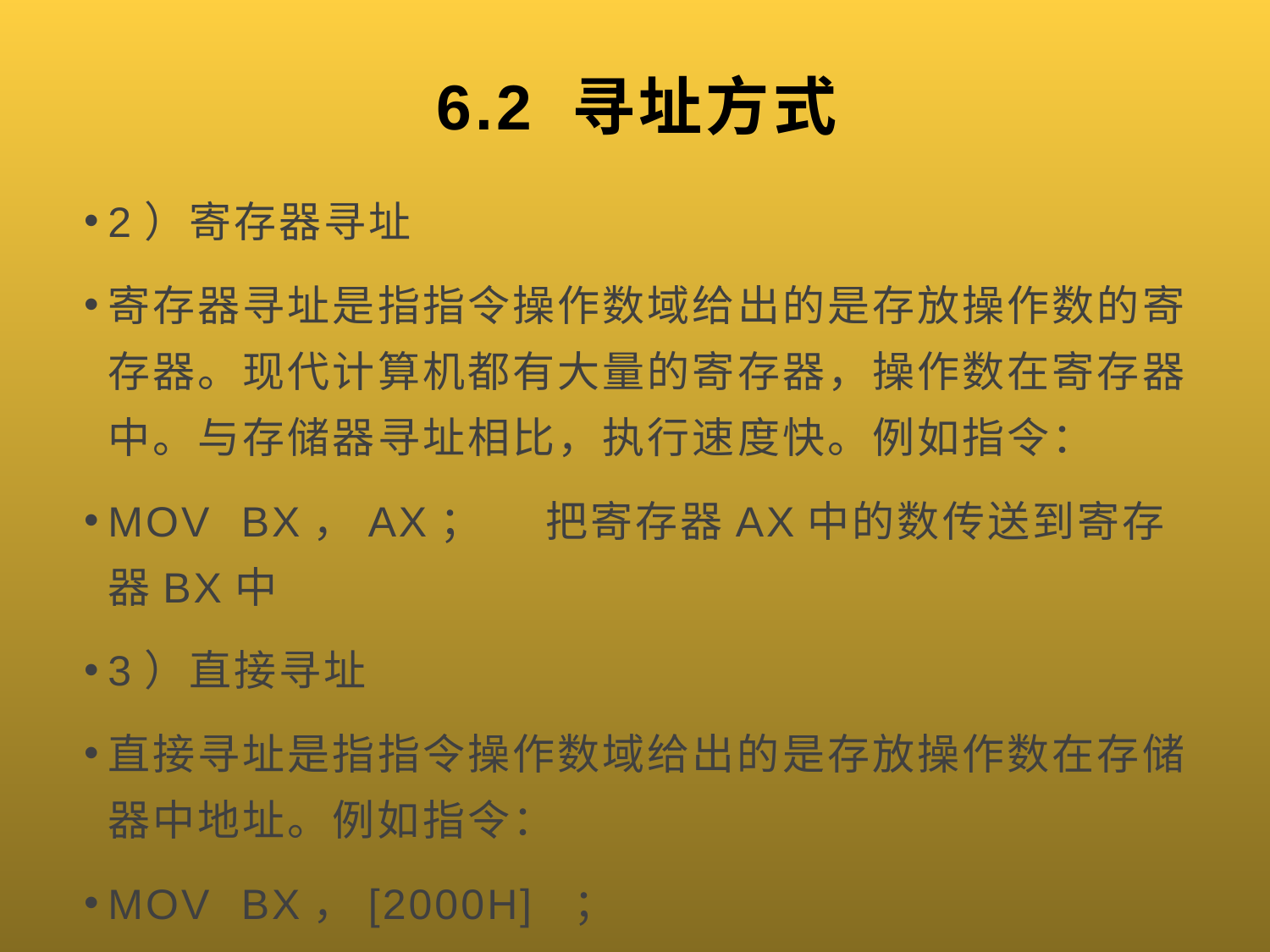

# 6.2 寻址方式
2）寄存器寻址
寄存器寻址是指指令操作数域给出的是存放操作数的寄存器。现代计算机都有大量的寄存器，操作数在寄存器中。与存储器寻址相比，执行速度快。例如指令：
MOV  BX，AX；     把寄存器AX中的数传送到寄存器BX中
3）直接寻址
直接寻址是指指令操作数域给出的是存放操作数在存储器中地址。例如指令：
MOV  BX，[2000H]  ；